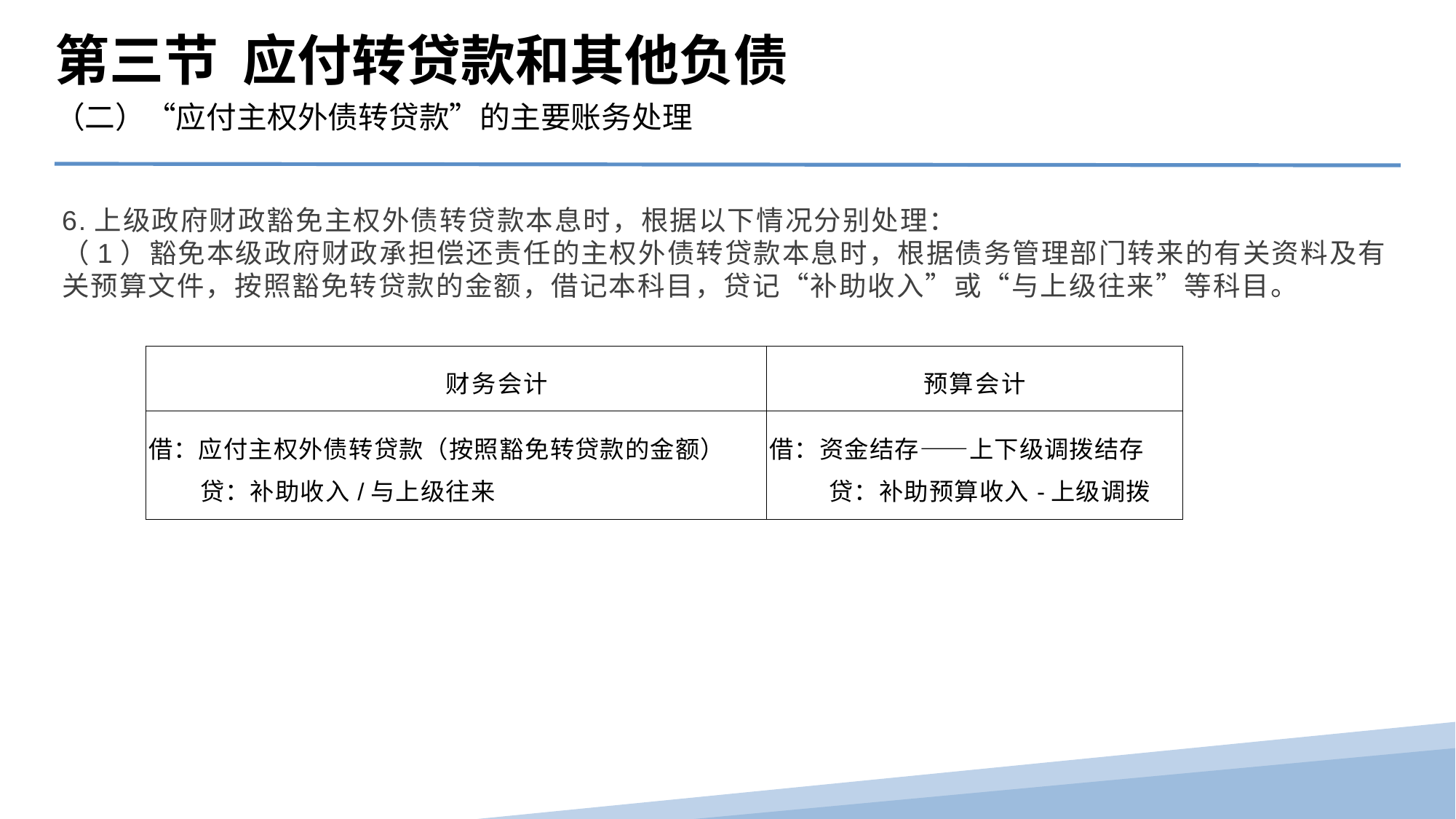

第三节  应付转贷款和其他负债
（二）“应付主权外债转贷款”的主要账务处理
6.上级政府财政豁免主权外债转贷款本息时，根据以下情况分别处理：
（1）豁免本级政府财政承担偿还责任的主权外债转贷款本息时，根据债务管理部门转来的有关资料及有关预算文件，按照豁免转贷款的金额，借记本科目，贷记“补助收入”或“与上级往来”等科目。

| 财务会计 | 预算会计 |
| --- | --- |
| 借：应付主权外债转贷款（按照豁免转贷款的金额） 贷：补助收入/与上级往来 | 借：资金结存――上下级调拨结存 贷：补助预算收入-上级调拨 |